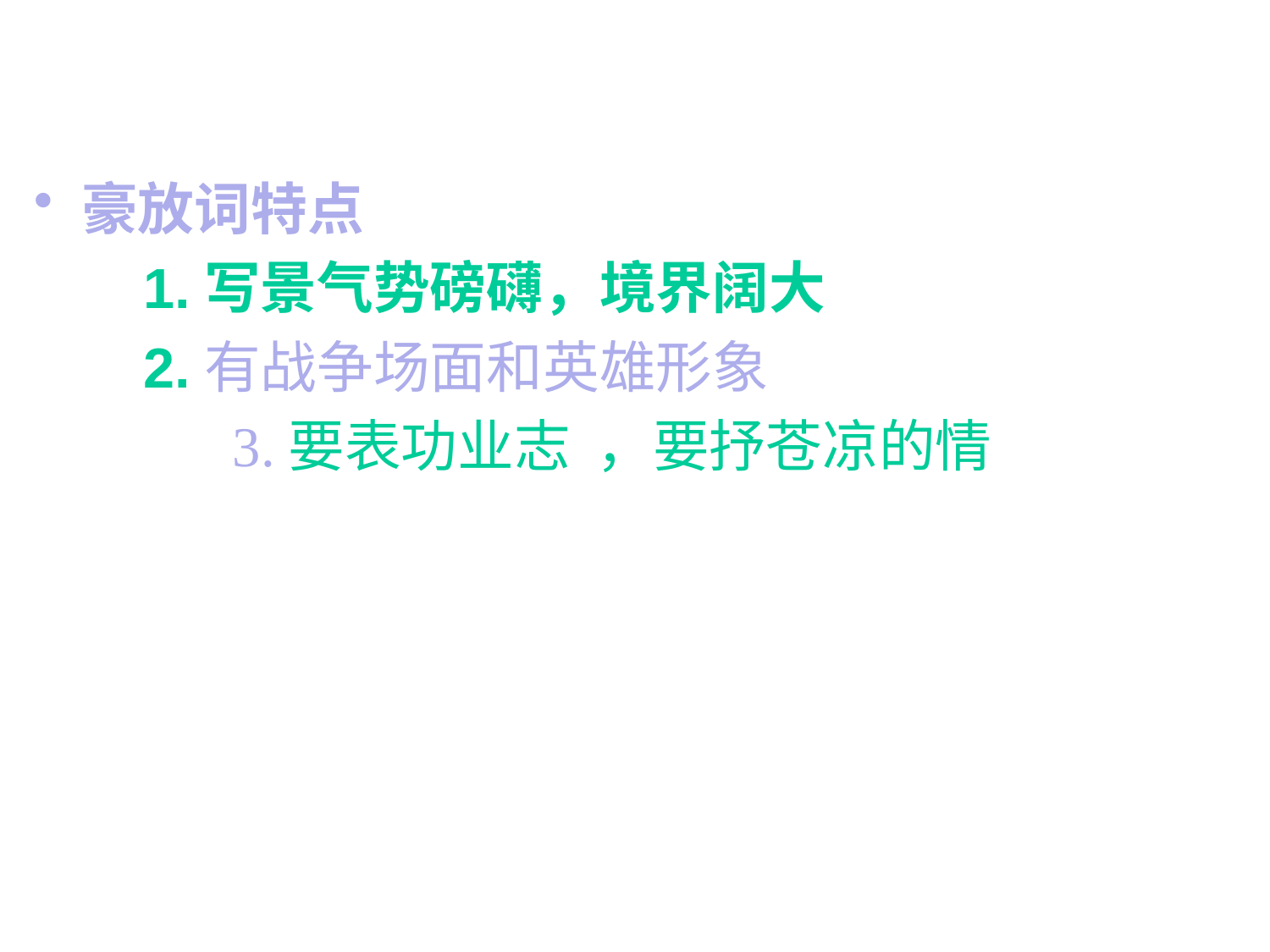

豪放词特点
       1.写景气势磅礴，境界阔大
       2.有战争场面和英雄形象
              3.要表功业志  ，要抒苍凉的情